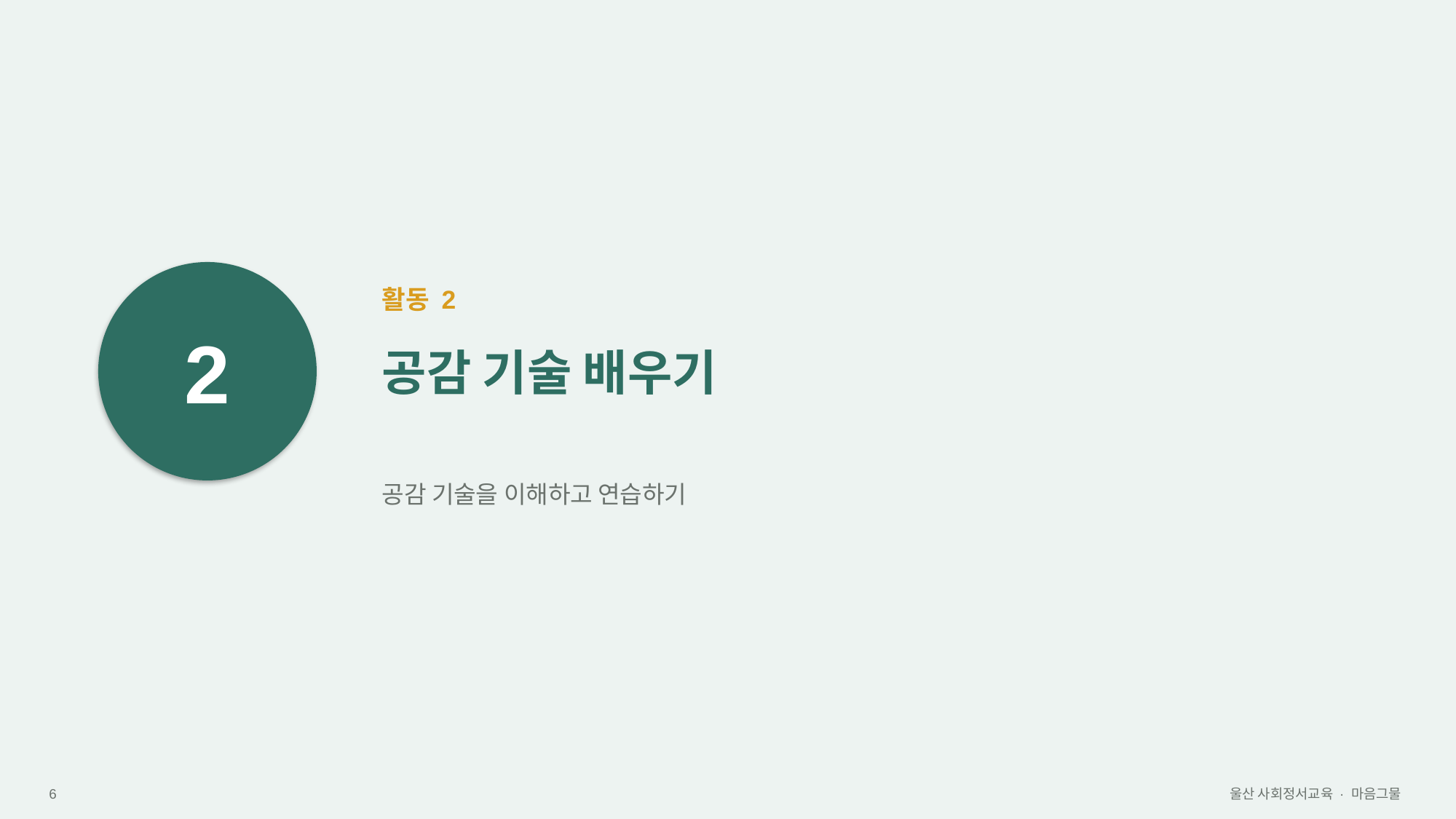

2
활동 2
공감 기술 배우기
공감 기술을 이해하고 연습하기
6
울산 사회정서교육 · 마음그물